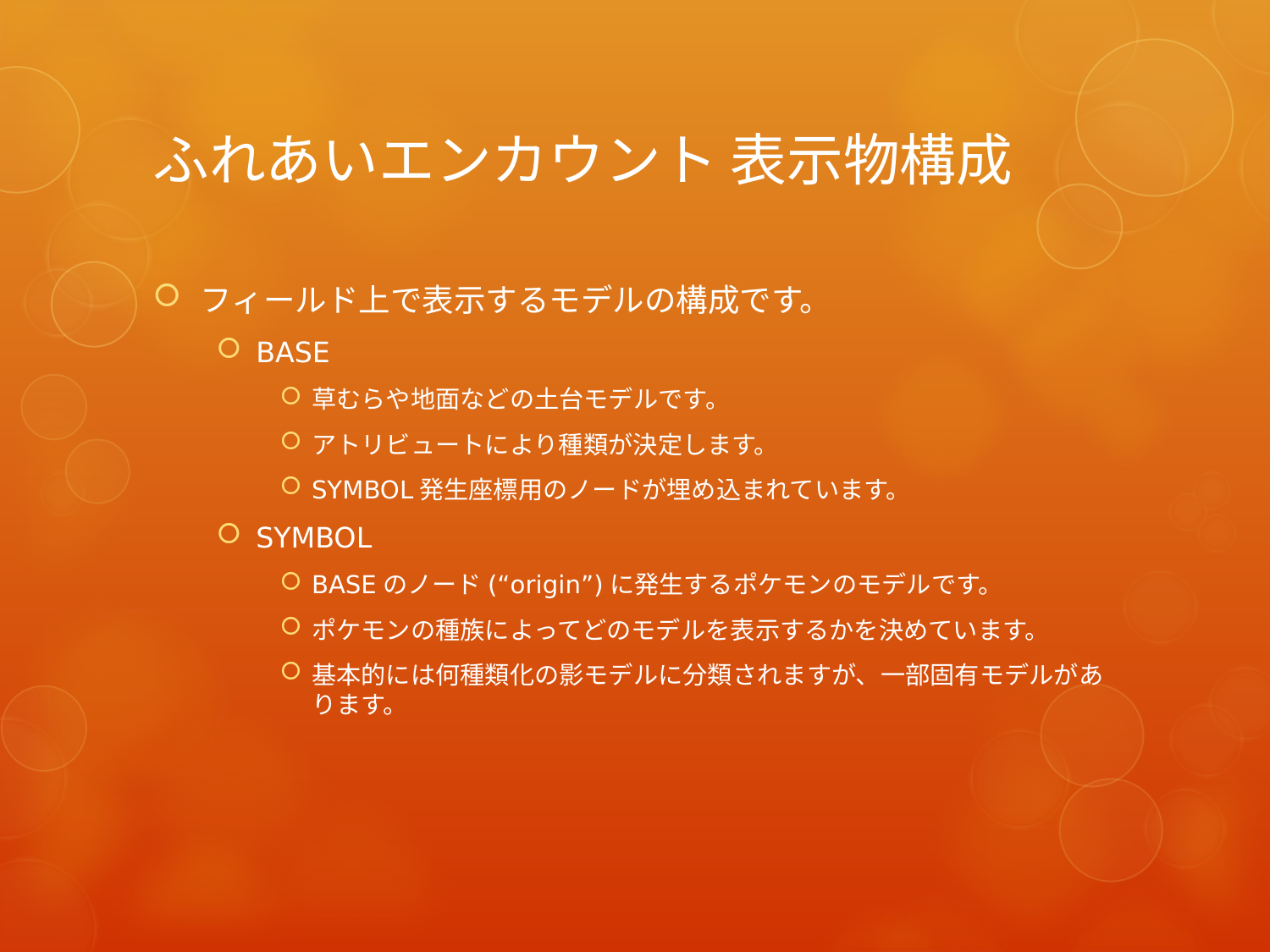

# ふれあいエンカウント 表示物構成
フィールド上で表示するモデルの構成です。
BASE
草むらや地面などの土台モデルです。
アトリビュートにより種類が決定します。
SYMBOL発生座標用のノードが埋め込まれています。
SYMBOL
BASEのノード(“origin”)に発生するポケモンのモデルです。
ポケモンの種族によってどのモデルを表示するかを決めています。
基本的には何種類化の影モデルに分類されますが、一部固有モデルがあります。